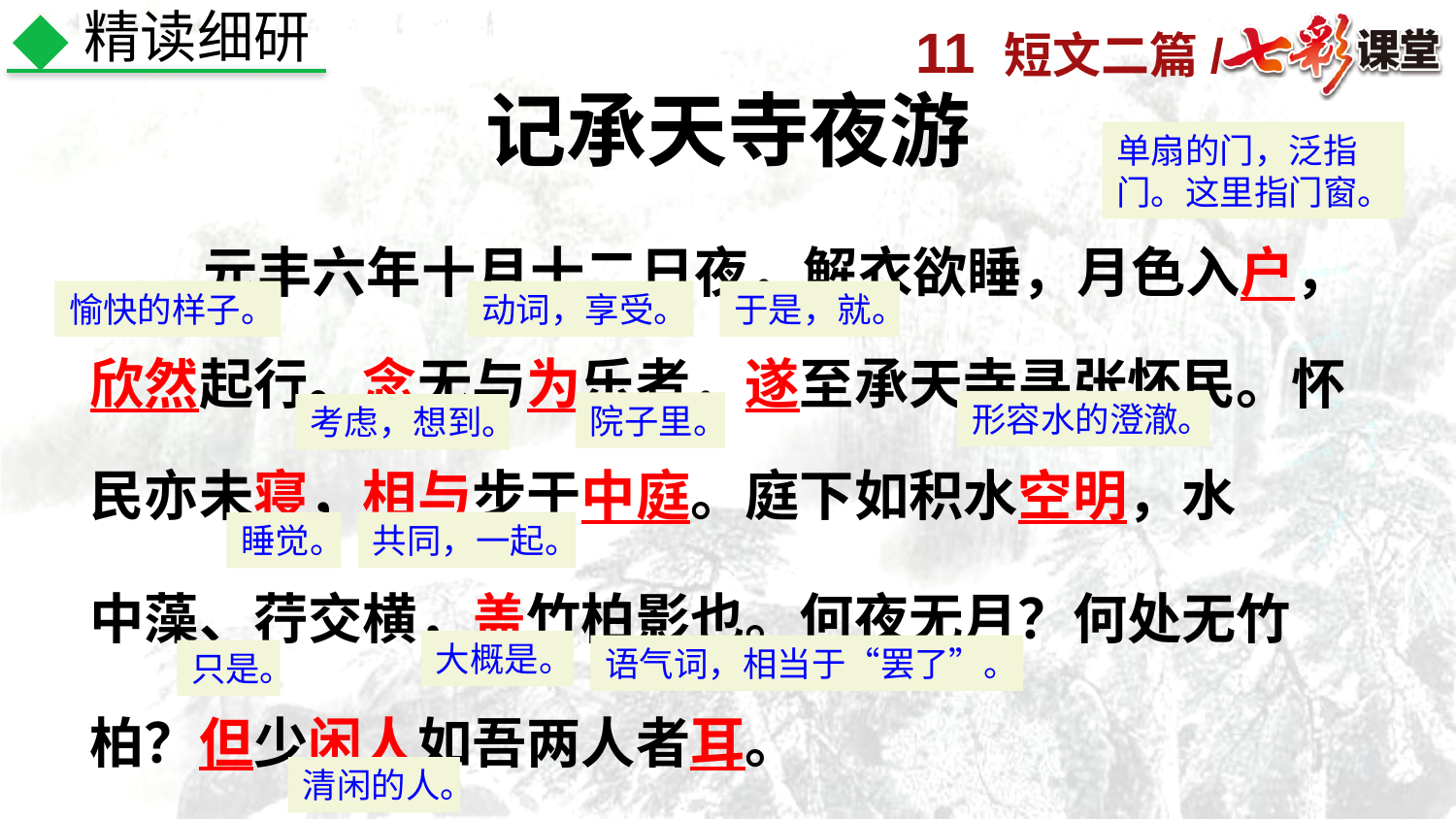

精读细研

记承天寺夜游
　　元丰六年十月十二日夜，解衣欲睡，月色入户，欣然起行。念无与为乐者，遂至承天寺寻张怀民。怀民亦未寝，相与步于中庭。庭下如积水空明，水
中藻、荇交横，盖竹柏影也。何夜无月？何处无竹
柏？但少闲人如吾两人者耳。
单扇的门，泛指门。这里指门窗。
状元成才路
状元成才路
愉快的样子。
动词，享受。
于是，就。
状元成才路
状元成才路
形容水的澄澈。
院子里。
考虑，想到。
状元成才路
状元成才路
共同，一起。
睡觉。
状元成才路
大概是。
语气词，相当于“罢了”。
只是。
清闲的人。